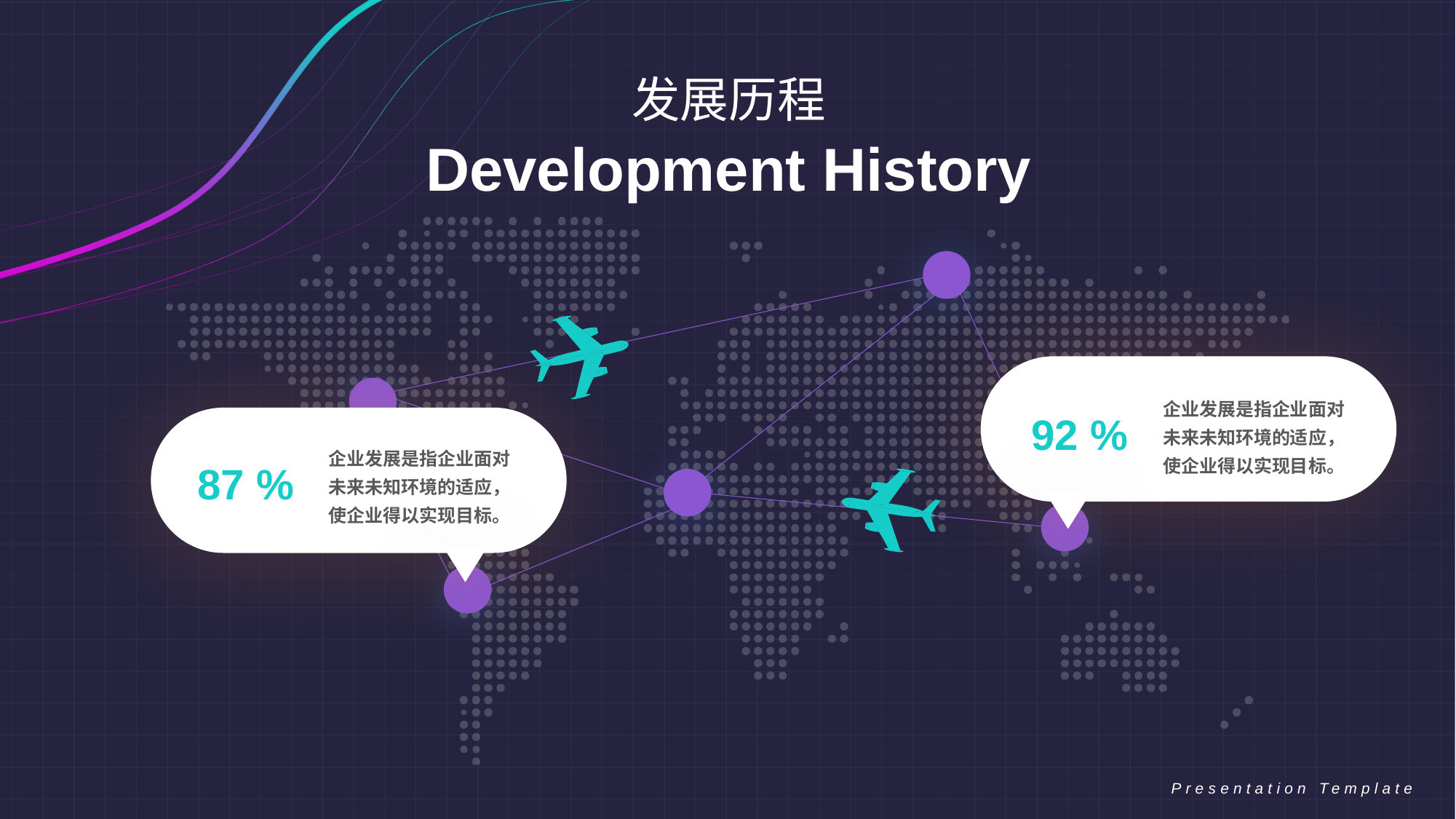

发展历程
Development History

企业发展是指企业面对未来未知环境的适应，使企业得以实现目标。
92 %

企业发展是指企业面对未来未知环境的适应，使企业得以实现目标。
87 %

Presentation Template